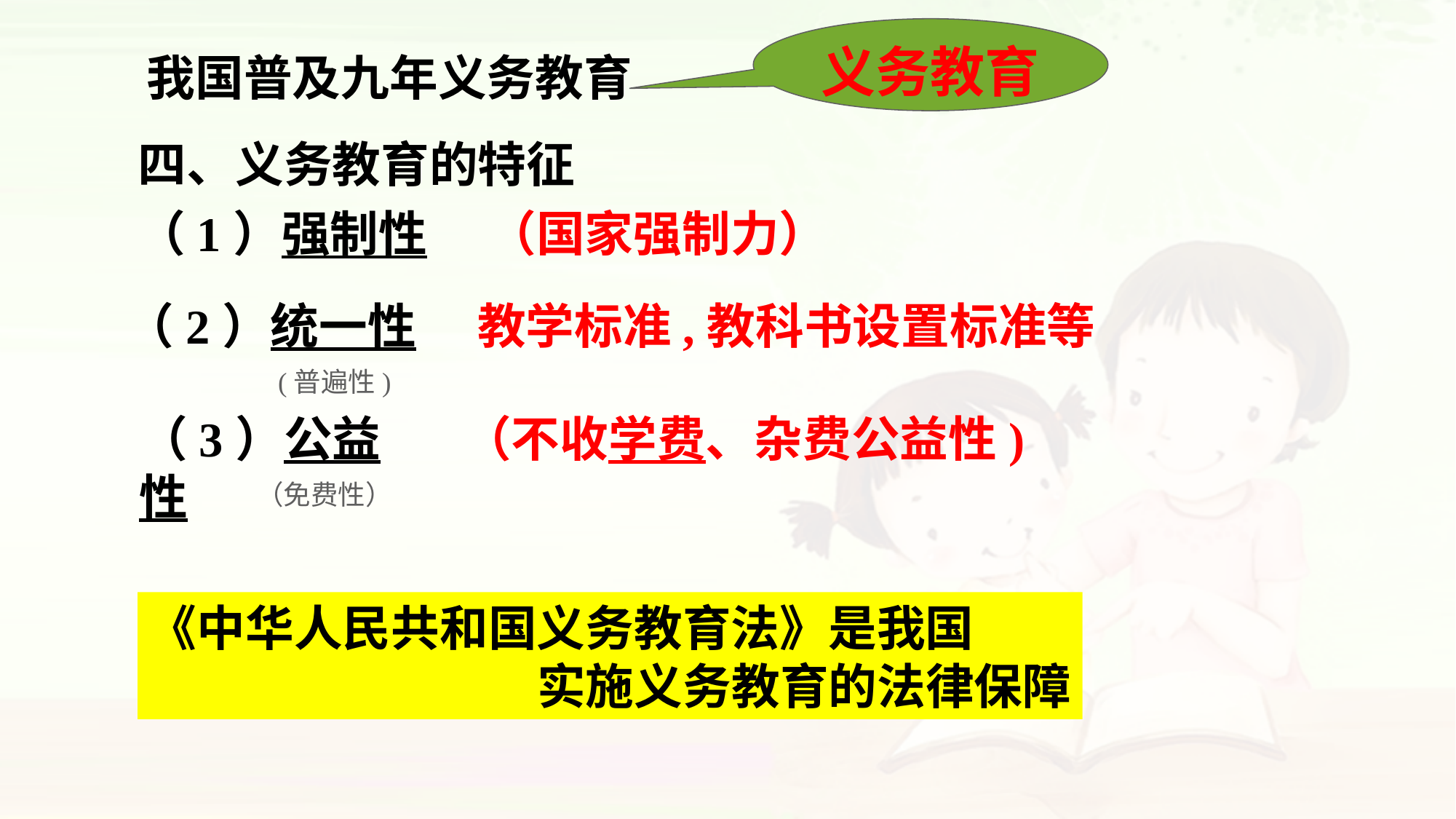

义务教育

我国普及九年义务教育
四、义务教育的特征
（1）强制性
（国家强制力）
（2）统一性
教学标准,教科书设置标准等
(普遍性)
（3）公益性
（不收学费、杂费公益性)
（免费性）
《中华人民共和国义务教育法》是我国
                                  实施义务教育的法律保障